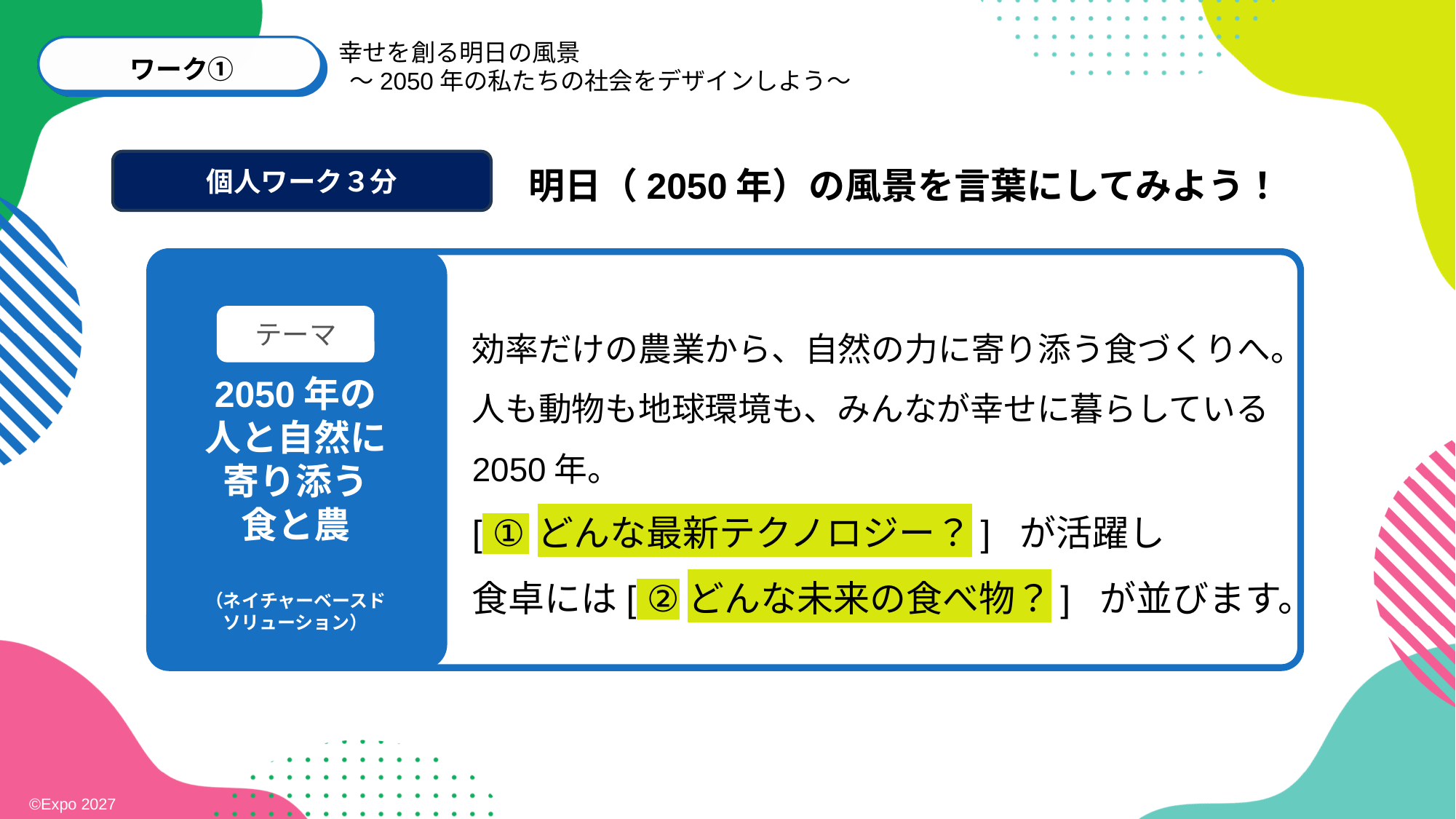

幸せを創る明日の風景
 ～2050年の私たちの社会をデザインしよう～

ワーク①
個人ワーク３分
明日（2050年）の風景を言葉にしてみよう！

効率だけの農業から、自然の力に寄り添う食づくりへ。
人も動物も地球環境も、みんなが幸せに暮らしている
2050年。
[ ①どんな最新テクノロジー？]  が活躍し
食卓には[ ②どんな未来の食べ物？]  が並びます。
テーマ
2050年の
人と自然に
寄り添う
食と農

（ネイチャーベースド
ソリューション）